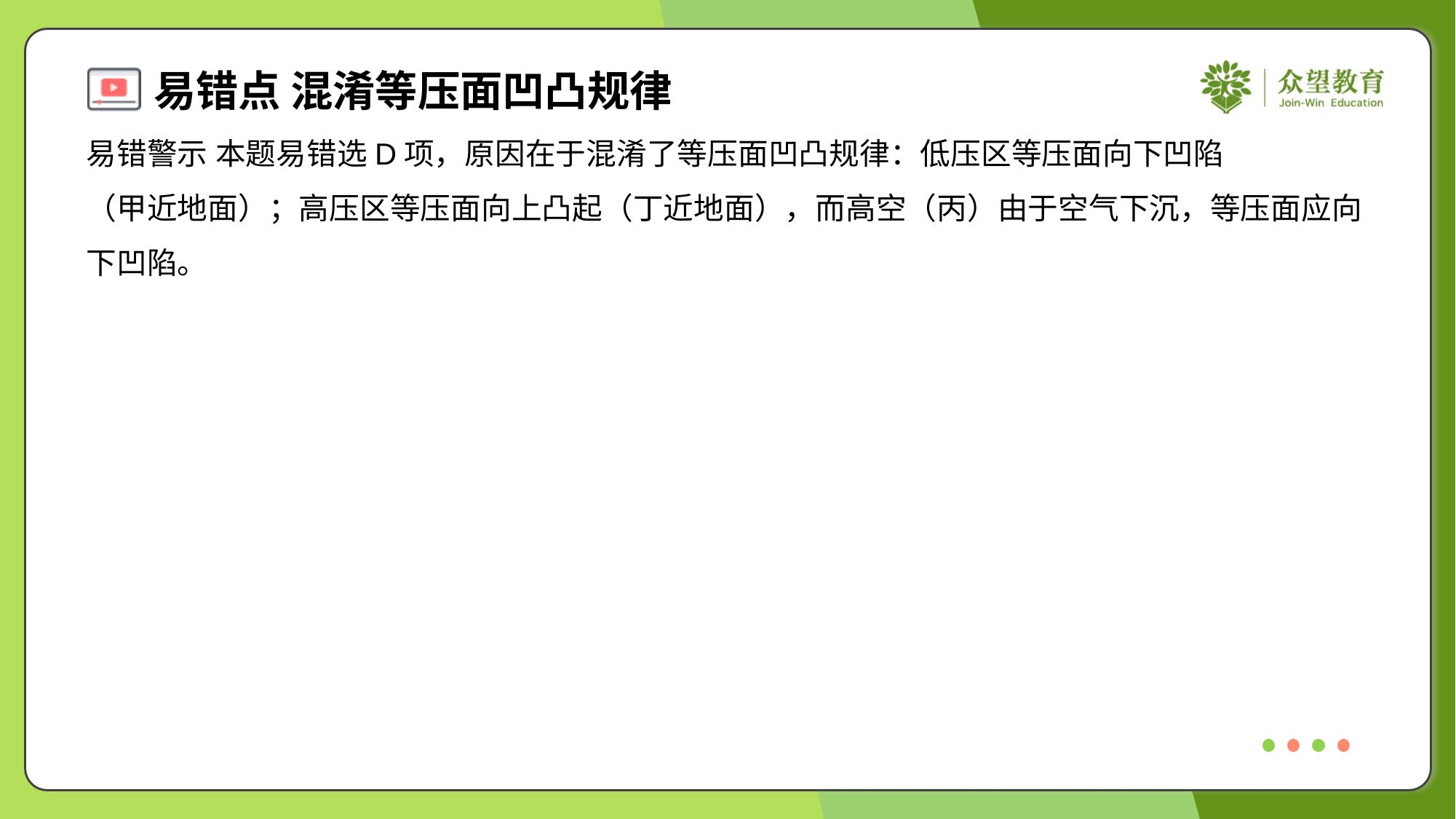

易错警示 本题易错选D项，原因在于混淆了等压面凹凸规律：低压区等压面向下凹陷
（甲近地面）；高压区等压面向上凸起（丁近地面），而高空（丙）由于空气下沉，等压面应向
下凹陷。